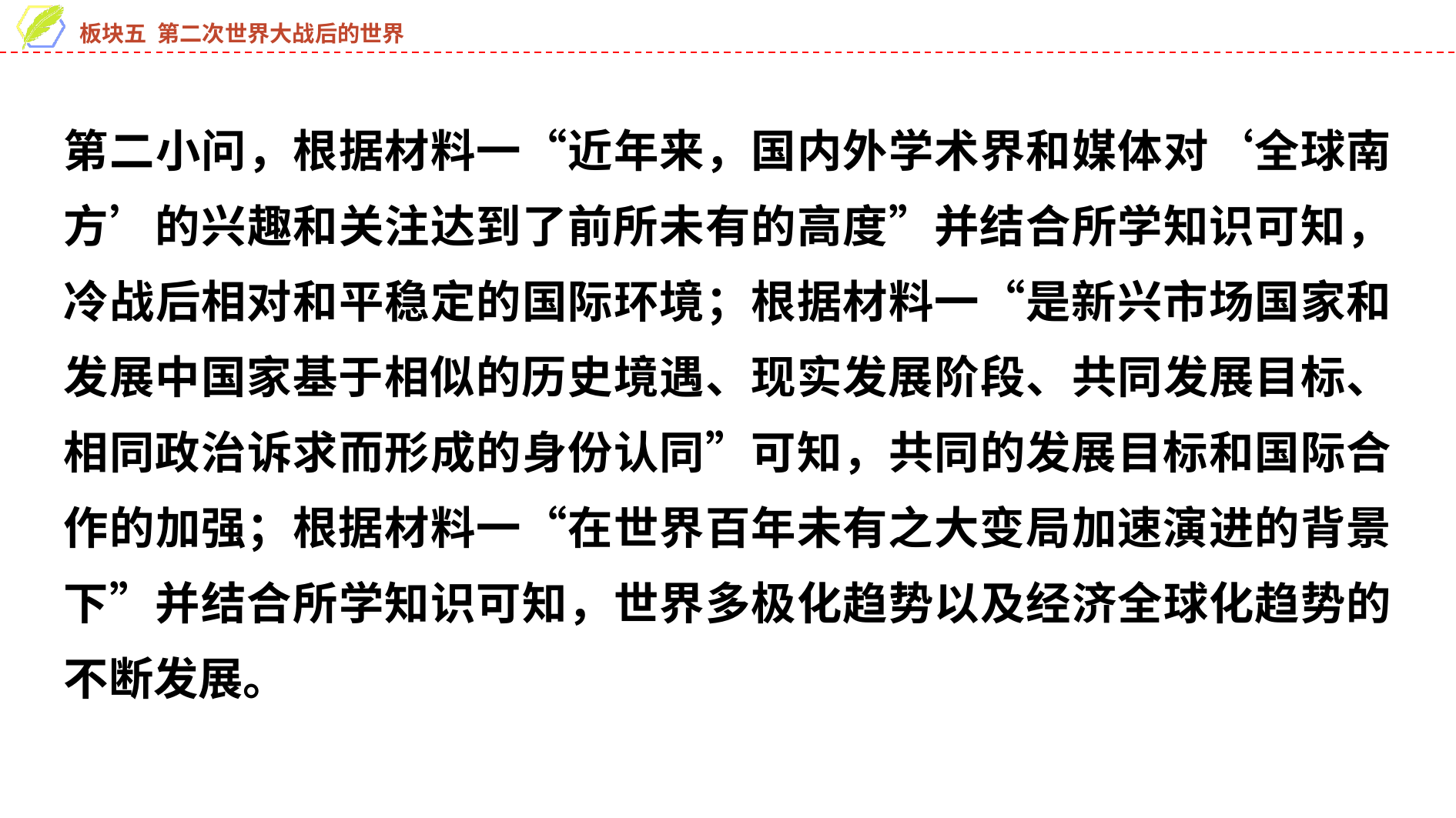

第二小问，根据材料一“近年来，国内外学术界和媒体对‘全球南方’的兴趣和关注达到了前所未有的高度”并结合所学知识可知，冷战后相对和平稳定的国际环境；根据材料一“是新兴市场国家和发展中国家基于相似的历史境遇、现实发展阶段、共同发展目标、相同政治诉求而形成的身份认同”可知，共同的发展目标和国际合作的加强；根据材料一“在世界百年未有之大变局加速演进的背景下”并结合所学知识可知，世界多极化趋势以及经济全球化趋势的不断发展。